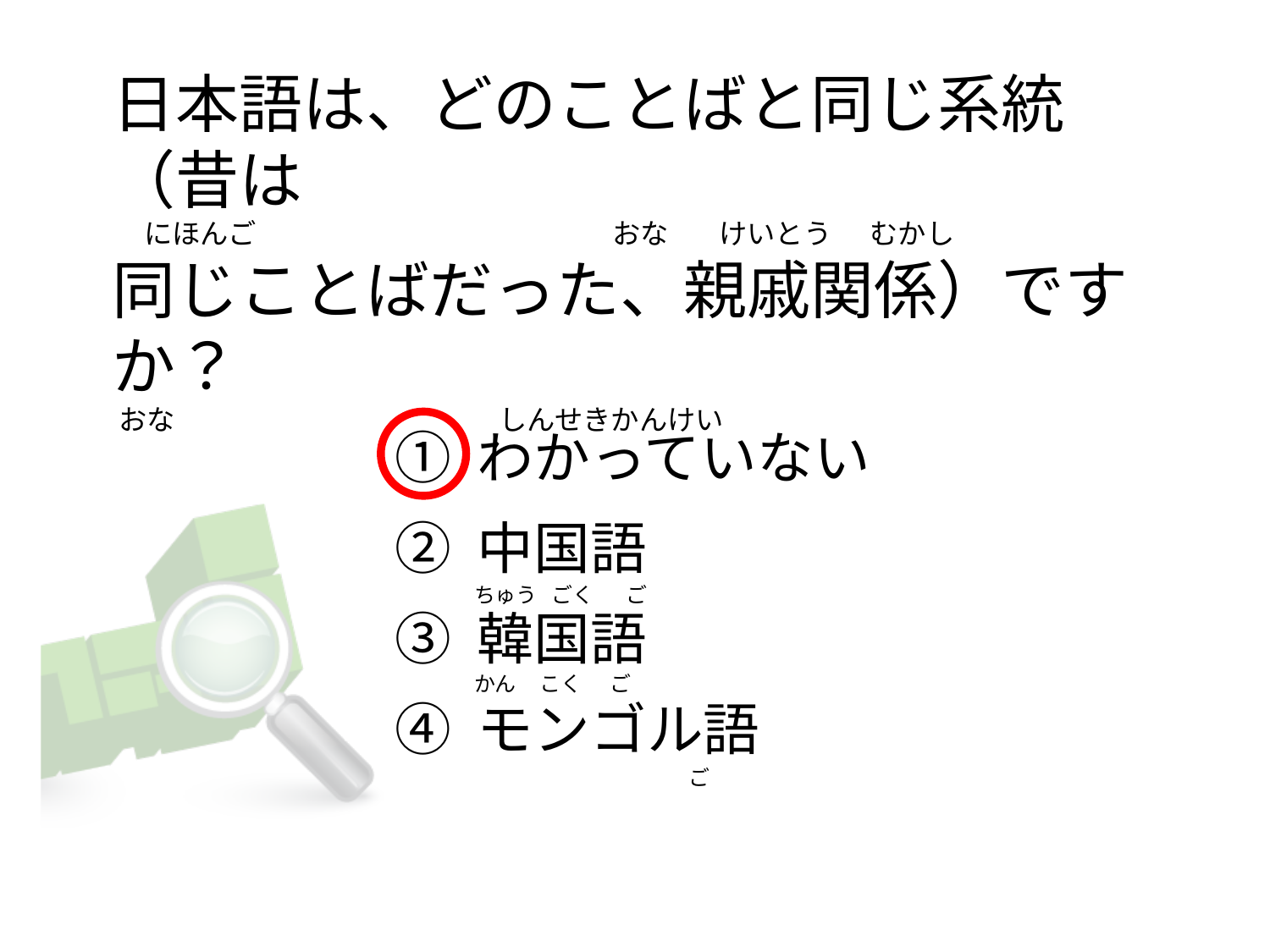

# 日本語は、どのことばと同じ系統（昔は      にほんご                                                        おな        けいとう      むかし 同じことばだった、親戚関係）ですか？  おな                                                   しんせきかんけい

① わかっていない
② 中国語
③ 韓国語
④ モンゴル語
ちゅう   ごく       ご
かん     こく      ご
                                             ご